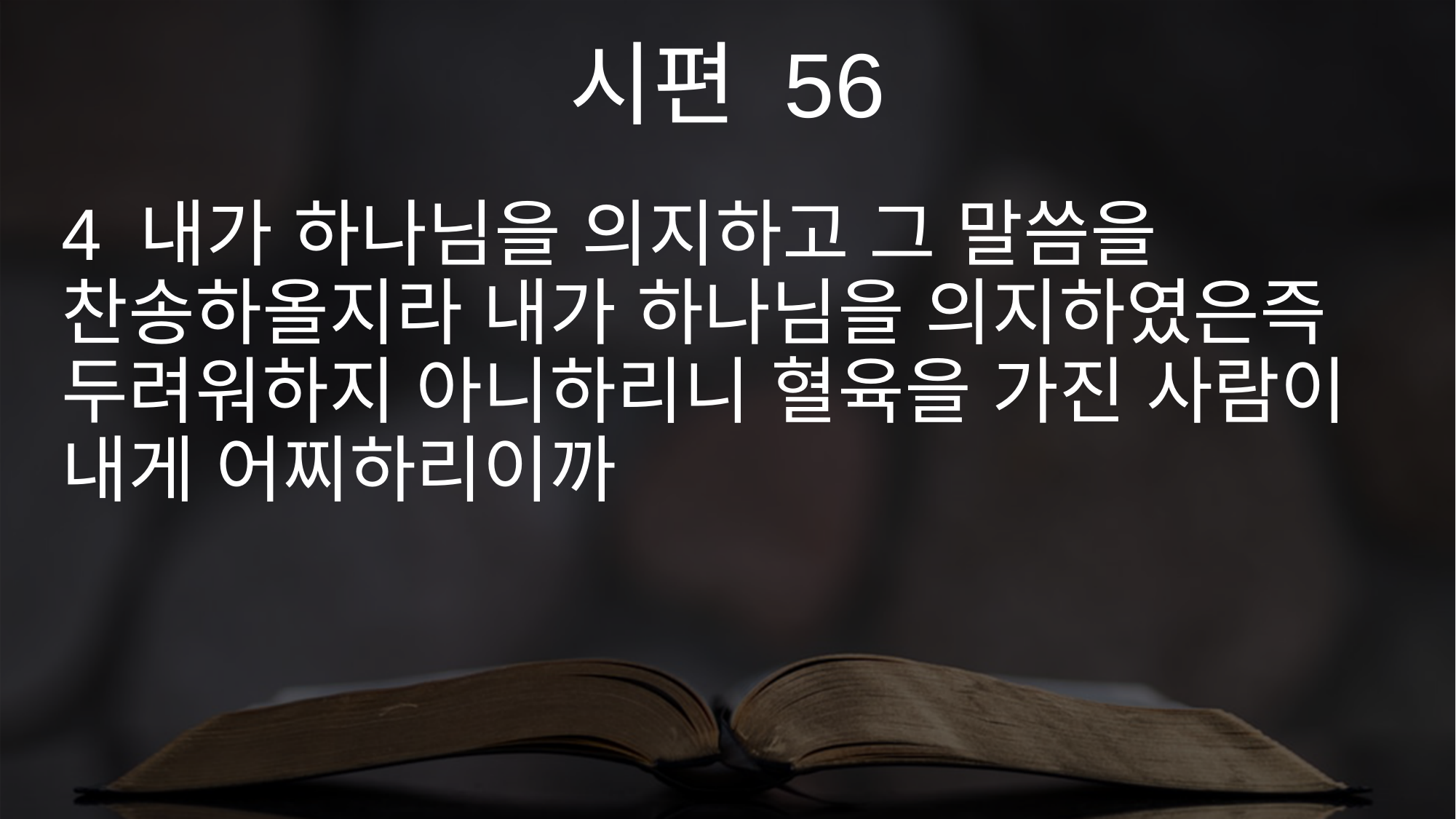

시편 56
4 내가 하나님을 의지하고 그 말씀을 찬송하올지라 내가 하나님을 의지하였은즉 두려워하지 아니하리니 혈육을 가진 사람이 내게 어찌하리이까